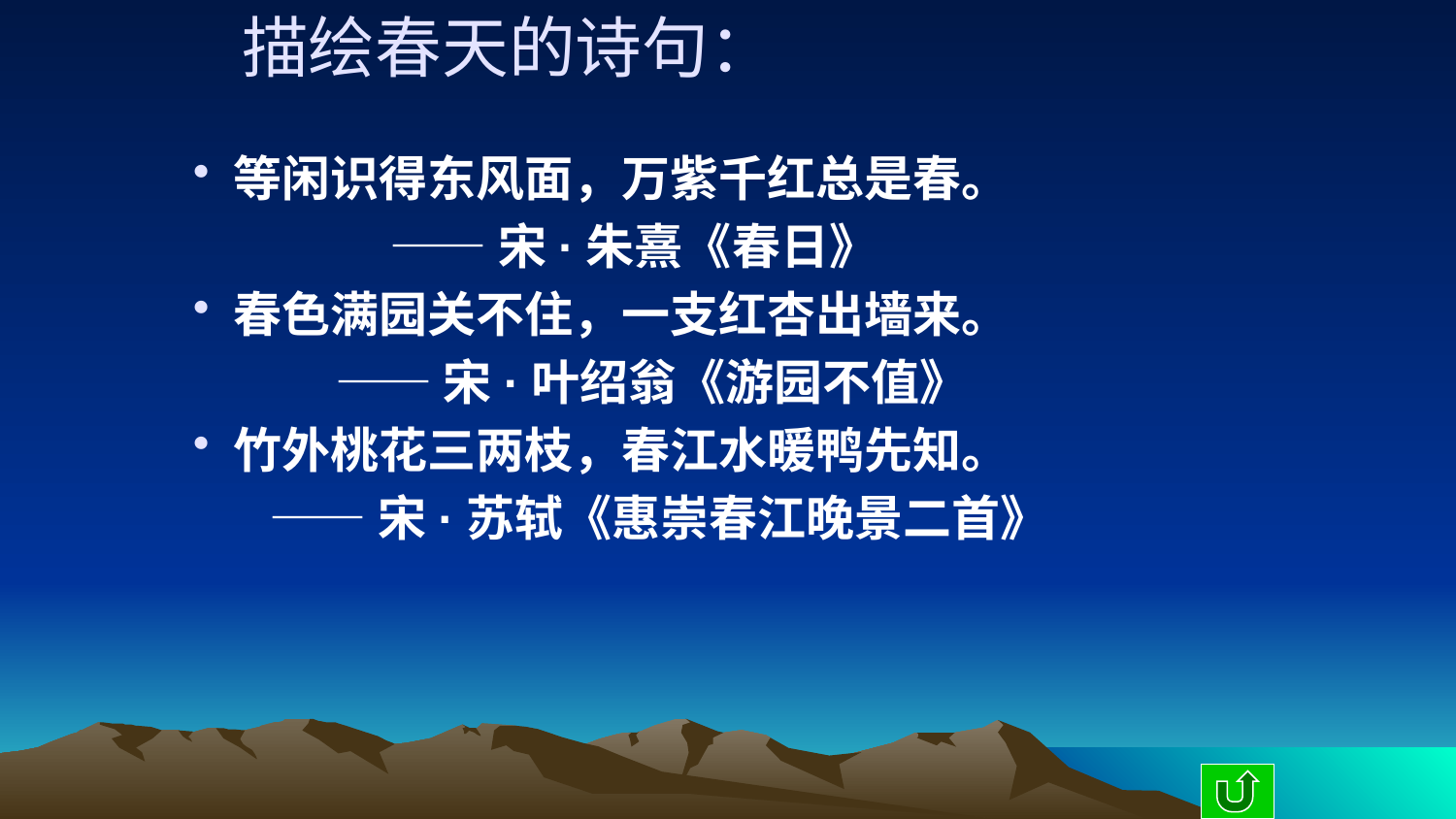

# 描绘春天的诗句：
等闲识得东风面，万紫千红总是春。
                  ——宋·朱熹《春日》
春色满园关不住，一支红杏出墙来。
             ——宋·叶绍翁《游园不值》
竹外桃花三两枝，春江水暖鸭先知。
       ——宋·苏轼《惠崇春江晚景二首》